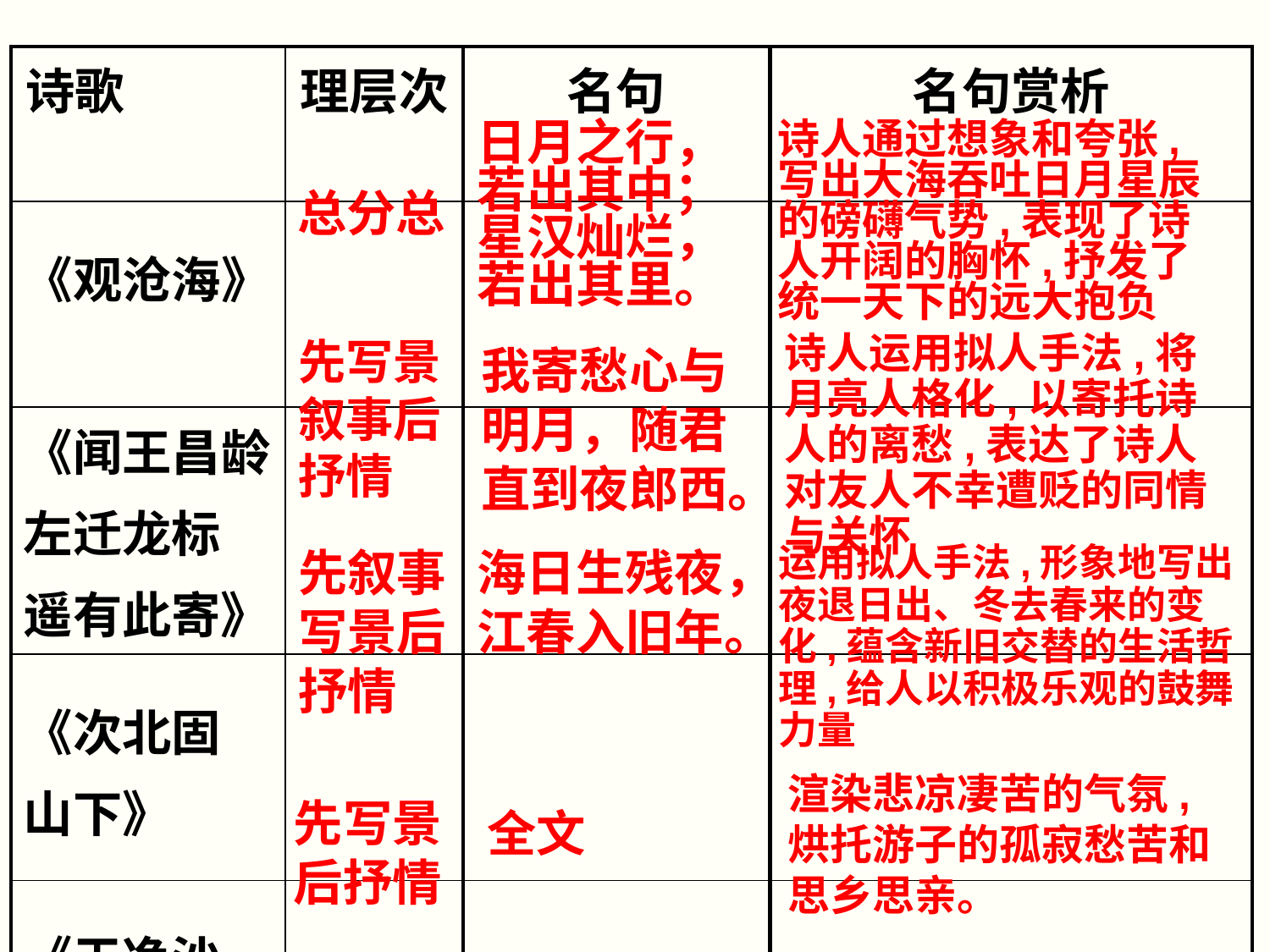

| 诗歌 | 理层次 | 名句 | 名句赏析 |
| --- | --- | --- | --- |
| 《观沧海》 |  |  |  |
| 《闻王昌龄 左迁龙标 遥有此寄》 |  |  |  |
| 《次北固 山下》 |  |  |  |
| 《天净沙·秋思》 |  |  |  |
诗人通过想象和夸张,写出大海吞吐日月星辰的磅礴气势,表现了诗人开阔的胸怀,抒发了统一天下的远大抱负
日月之行，若出其中；
星汉灿烂，若出其里。
总分总
先写景叙事后抒情
诗人运用拟人手法,将月亮人格化,以寄托诗人的离愁,表达了诗人对友人不幸遭贬的同情与关怀
我寄愁心与明月，随君直到夜郎西。
海日生残夜，江春入旧年。
先叙事写景后抒情
运用拟人手法,形象地写出夜退日出、冬去春来的变化,蕴含新旧交替的生活哲理,给人以积极乐观的鼓舞力量
渲染悲凉凄苦的气氛,烘托游子的孤寂愁苦和思乡思亲。
先写景后抒情
全文